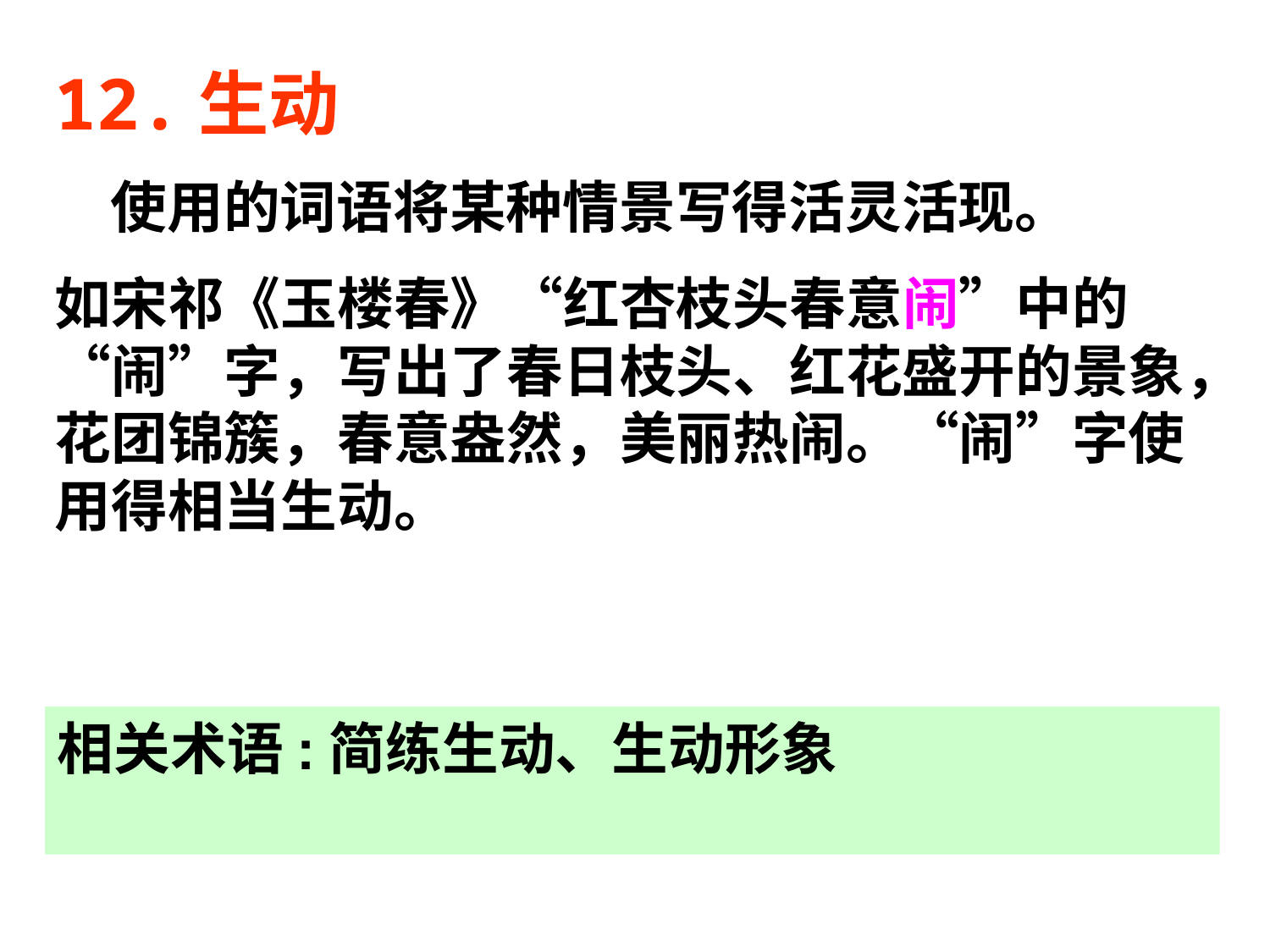

12.生动
    使用的词语将某种情景写得活灵活现。
如宋祁《玉楼春》“红杏枝头春意闹”中的“闹”字，写出了春日枝头、红花盛开的景象，花团锦簇，春意盎然，美丽热闹。“闹”字使用得相当生动。
相关术语:简练生动、生动形象